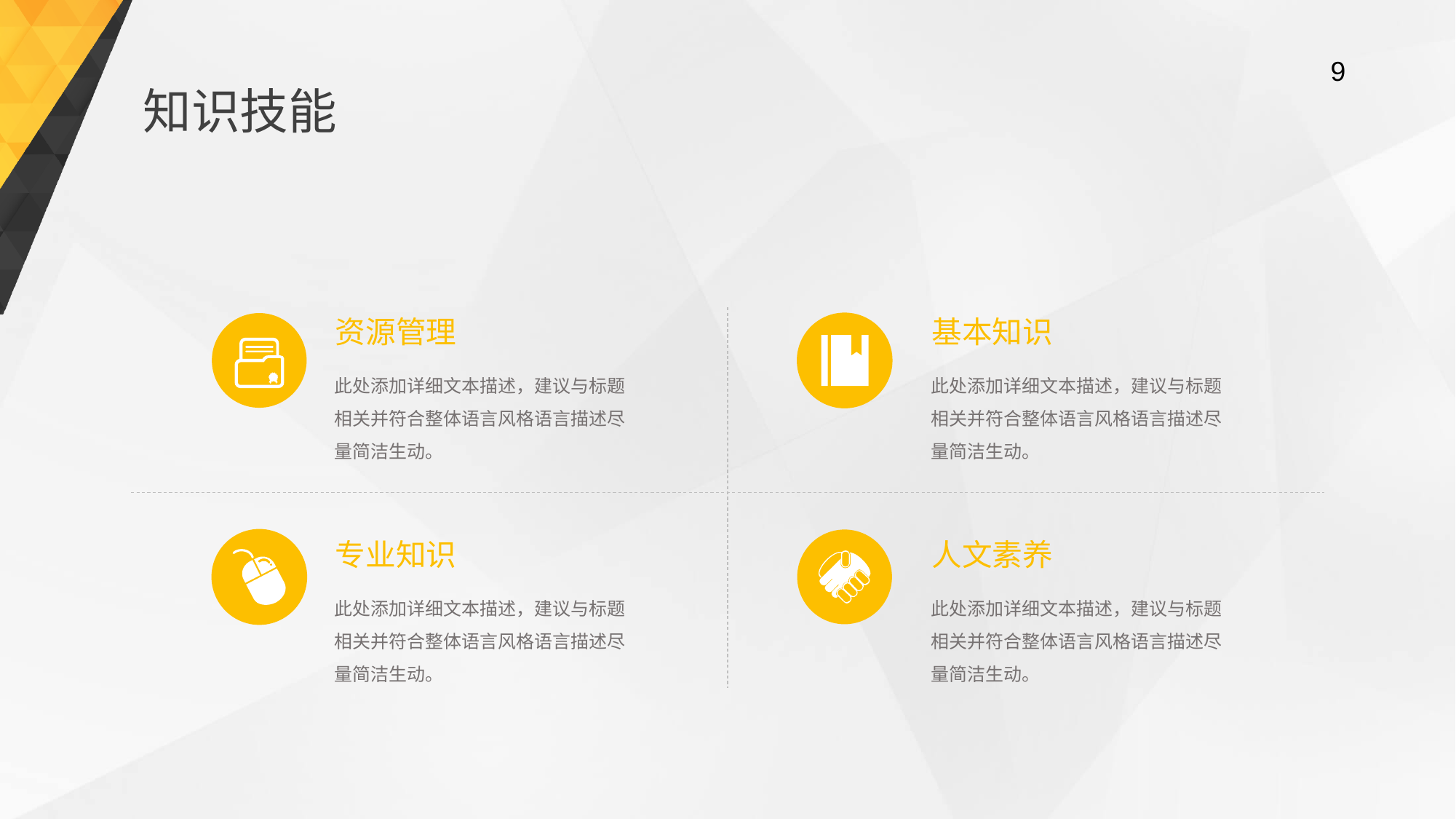

知识技能
资源管理
基本知识

此处添加详细文本描述，建议与标题相关并符合整体语言风格语言描述尽量简洁生动。
此处添加详细文本描述，建议与标题相关并符合整体语言风格语言描述尽量简洁生动。

专业知识
人文素养
此处添加详细文本描述，建议与标题相关并符合整体语言风格语言描述尽量简洁生动。
此处添加详细文本描述，建议与标题相关并符合整体语言风格语言描述尽量简洁生动。